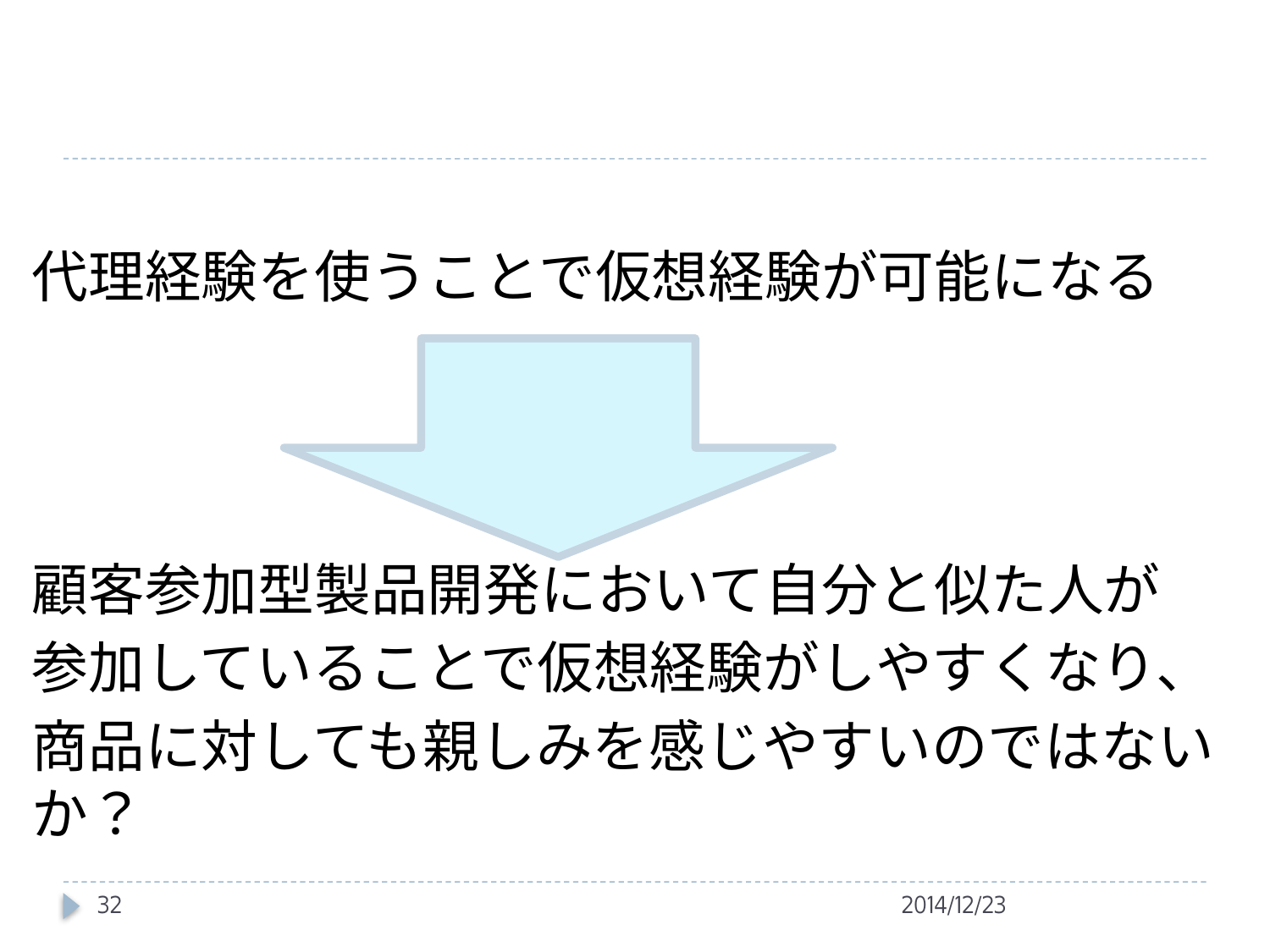

#

代理経験を使うことで仮想経験が可能になる

顧客参加型製品開発において自分と似た人が
参加していることで仮想経験がしやすくなり、
商品に対しても親しみを感じやすいのではないか？

32
2014/12/23